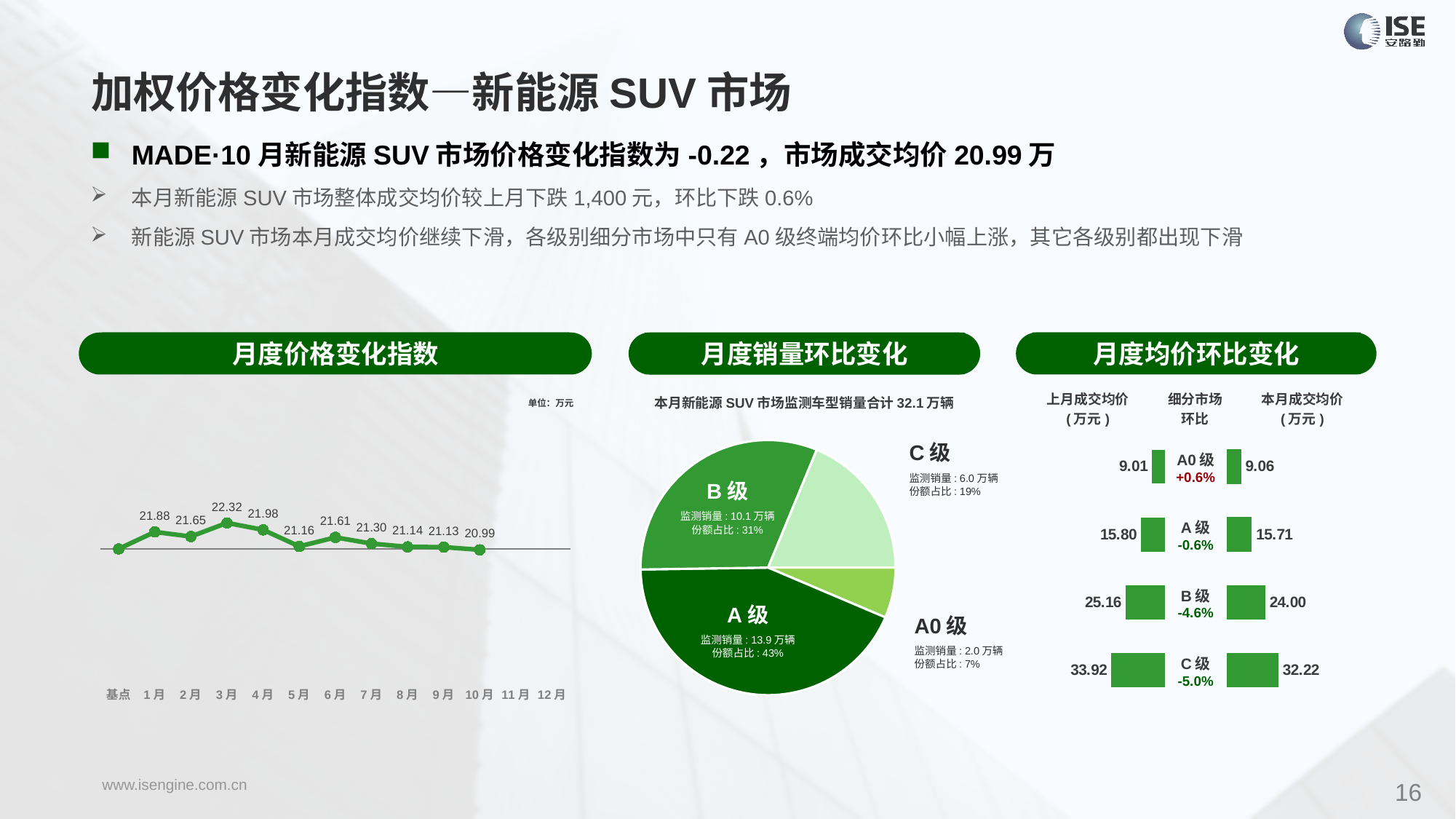

加权价格变化指数—新能源SUV市场
MADE·10月新能源SUV市场价格变化指数为-0.22，市场成交均价20.99万
本月新能源SUV市场整体成交均价较上月下跌1,400元，环比下跌0.6%
新能源SUV市场本月成交均价继续下滑，各级别细分市场中只有A0级终端均价环比小幅上涨，其它各级别都出现下滑
月度价格变化指数

月度均价环比变化

月度销量环比变化

### Chart

| Category | Y2023 |
|---|---|
| 基点 | 0.0 |
| 1月 | 3.98 |
| 2月 | 2.9 |
| 3月 | 6.09 |
| 4月 | 4.47 |
| 5月 | 0.59 |
| 6月 | 2.71 |
| 7月 | 1.25 |
| 8月 | 0.48 |
| 9月 | 0.42 |
| 10月 | -0.22 |
| 11月 | None |
| 12月 | None |
本月新能源SUV市场监测车型销量合计32.1万辆
| 上月成交均价 (万元) | 细分市场 环比 | 本月成交均价 (万元) |
| --- | --- | --- |
单位：万元

### Chart

| Category | 细分市场 |
|---|---|
| A0级 | 20473.0 |
| A级 | 139001.0 |
| B级 | 100911.0 |
| C级 | 60099.0 |
C级
监测销量: 6.0万辆
份额占比: 19%
| A0级 +0.6% |
| --- |
| A级 -0.6% |
| B级 -4.6% |
| C级 -5.0% |

### Chart

| Category | 成交均价 |
|---|---|
| A0 | 9.01 |
| A | 15.8 |
| B | 25.16 |
| C | 33.92 |

### Chart

| Category | 金额 |
|---|---|
| A0 | 9.06 |
| A | 15.71 |
| B | 24.0 |
| C | 32.22 |
B级
监测销量: 10.1万辆
份额占比: 31%
A级
监测销量: 13.9万辆
份额占比: 43%
A0级
监测销量: 2.0万辆
份额占比: 7%
16